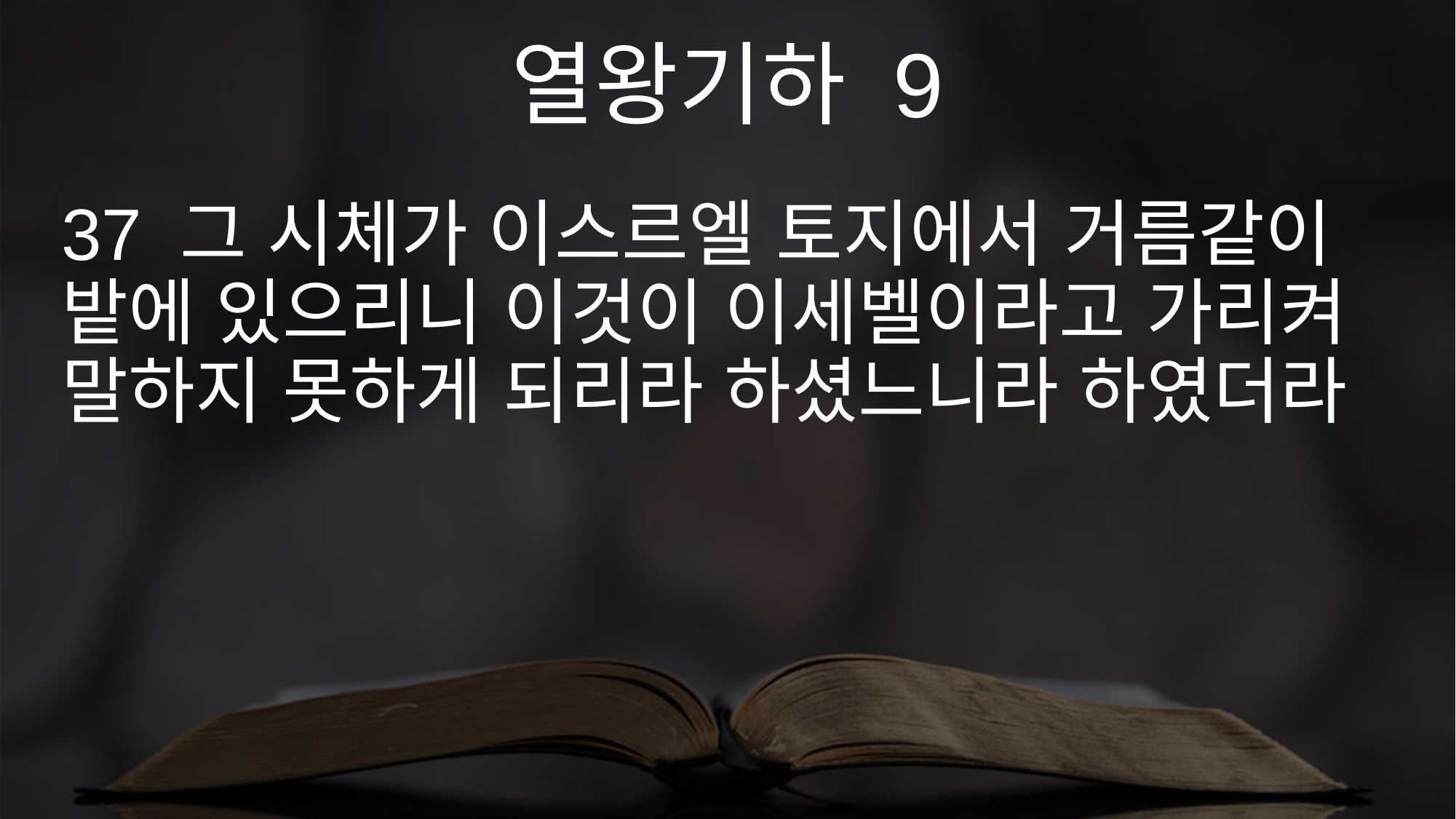

열왕기하 9
37 그 시체가 이스르엘 토지에서 거름같이 밭에 있으리니 이것이 이세벨이라고 가리켜 말하지 못하게 되리라 하셨느니라 하였더라